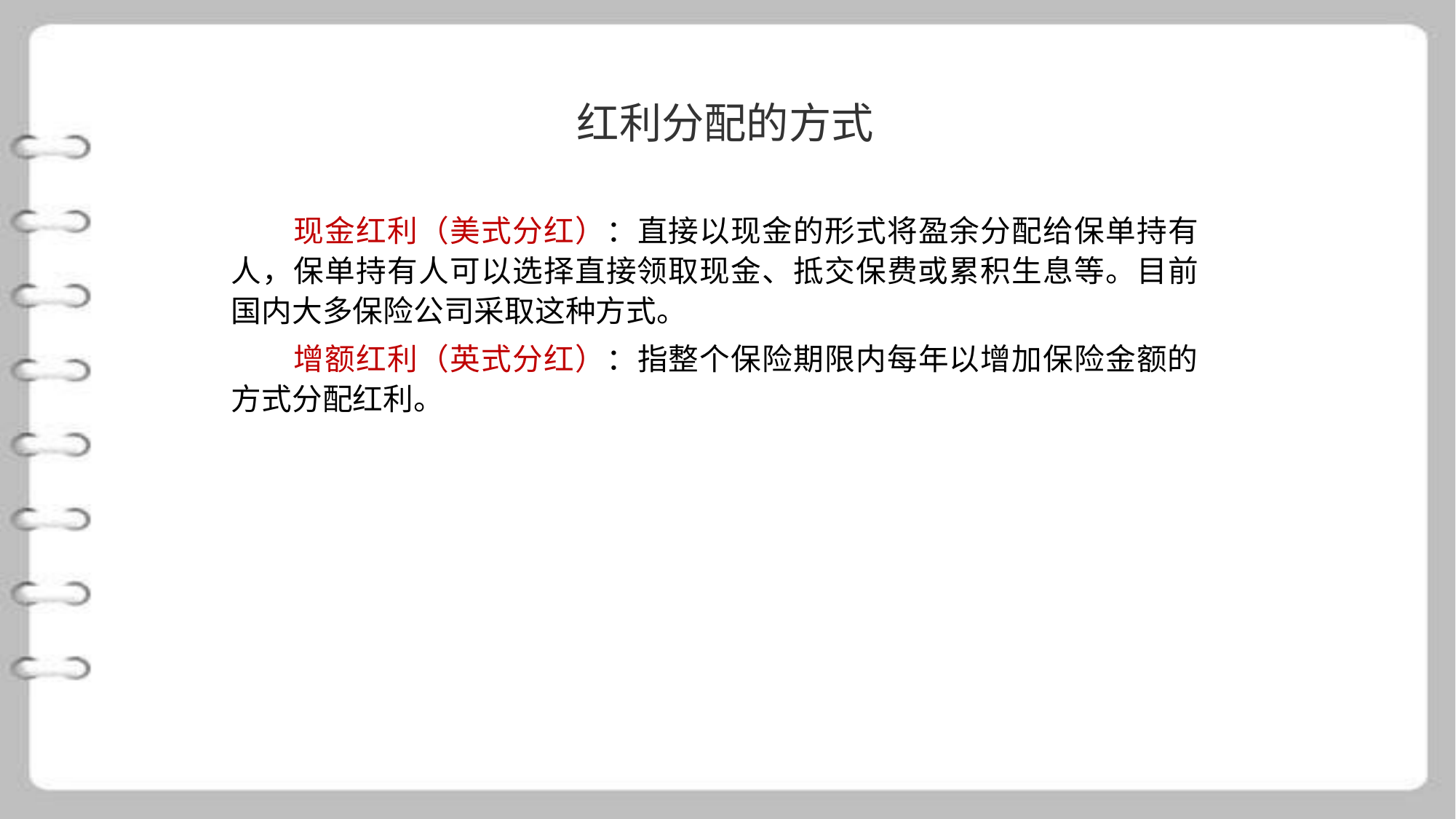

红利分配的方式
　　现金红利（美式分红）：直接以现金的形式将盈余分配给保单持有人，保单持有人可以选择直接领取现金、抵交保费或累积生息等。目前国内大多保险公司采取这种方式。
　　增额红利（英式分红）：指整个保险期限内每年以增加保险金额的方式分配红利。